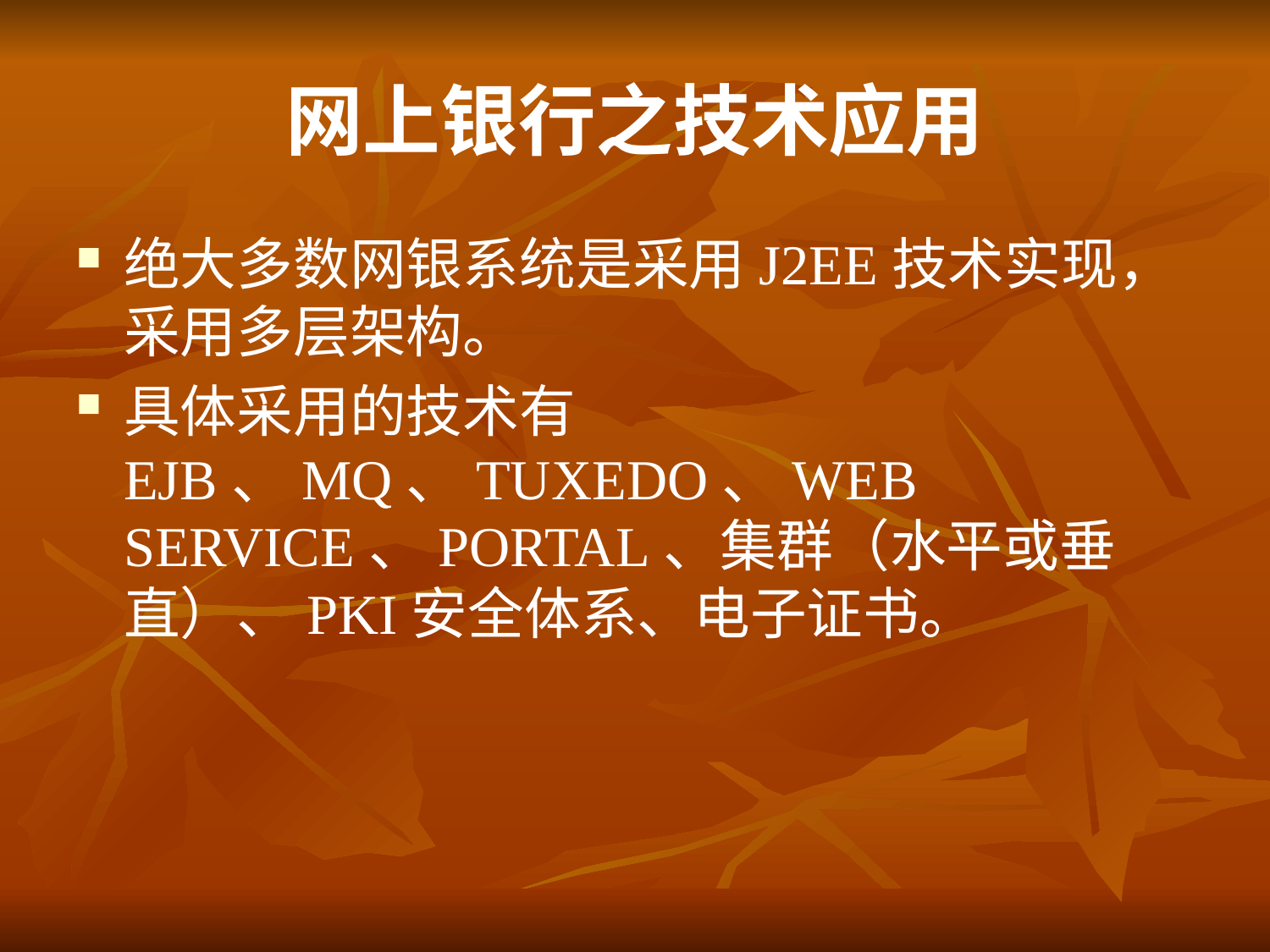

# 网上银行之技术应用
绝大多数网银系统是采用J2EE技术实现，采用多层架构。
具体采用的技术有EJB、MQ、TUXEDO、WEB SERVICE、PORTAL、集群（水平或垂直）、PKI安全体系、电子证书。